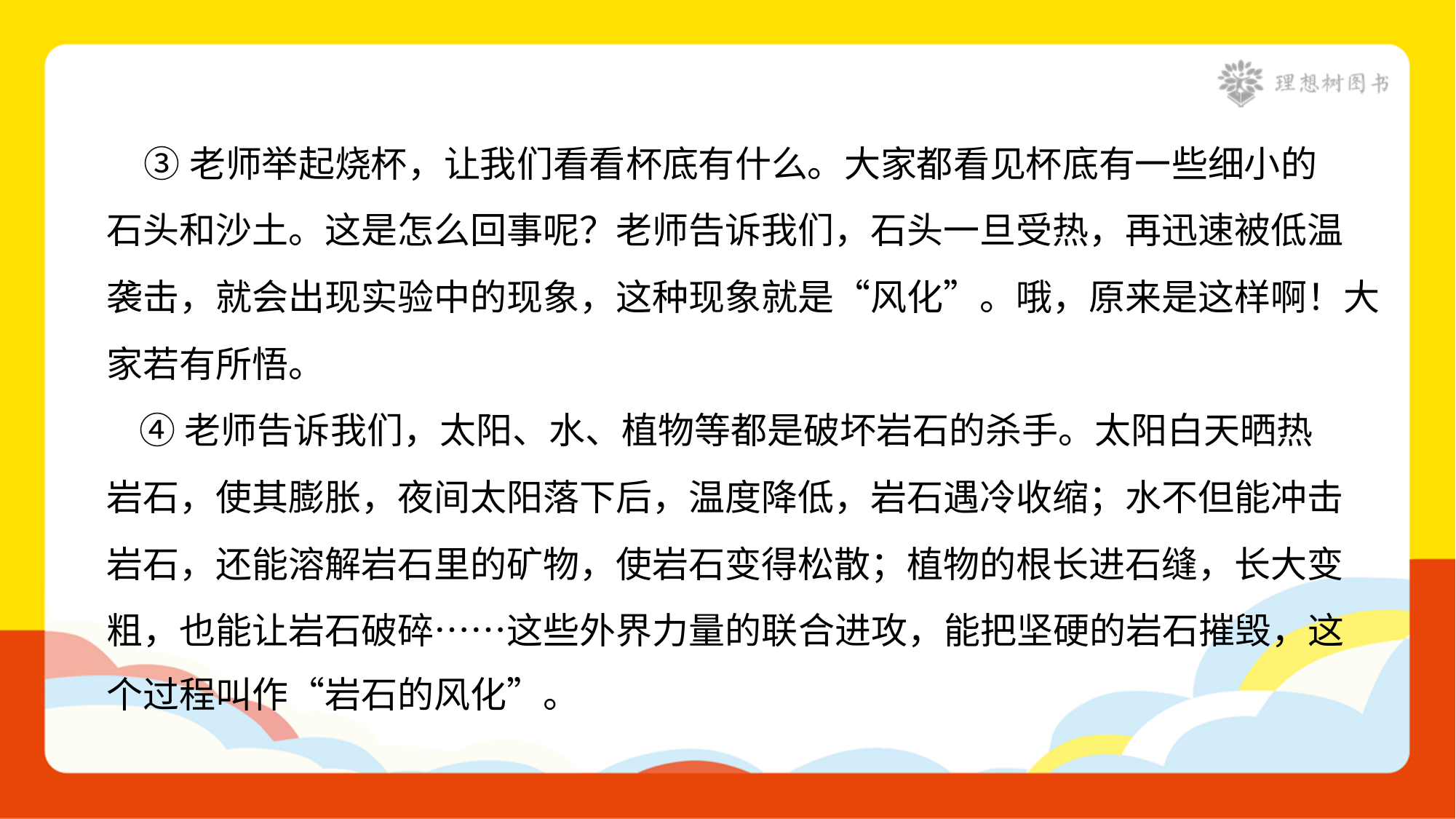

③老师举起烧杯，让我们看看杯底有什么。大家都看见杯底有一些细小的
石头和沙土。这是怎么回事呢？老师告诉我们，石头一旦受热，再迅速被低温
袭击，就会出现实验中的现象，这种现象就是“风化”。哦，原来是这样啊！大
家若有所悟。
    ④老师告诉我们，太阳、水、植物等都是破坏岩石的杀手。太阳白天晒热
岩石，使其膨胀，夜间太阳落下后，温度降低，岩石遇冷收缩；水不但能冲击
岩石，还能溶解岩石里的矿物，使岩石变得松散；植物的根长进石缝，长大变
粗，也能让岩石破碎……这些外界力量的联合进攻，能把坚硬的岩石摧毁，这
个过程叫作“岩石的风化”。